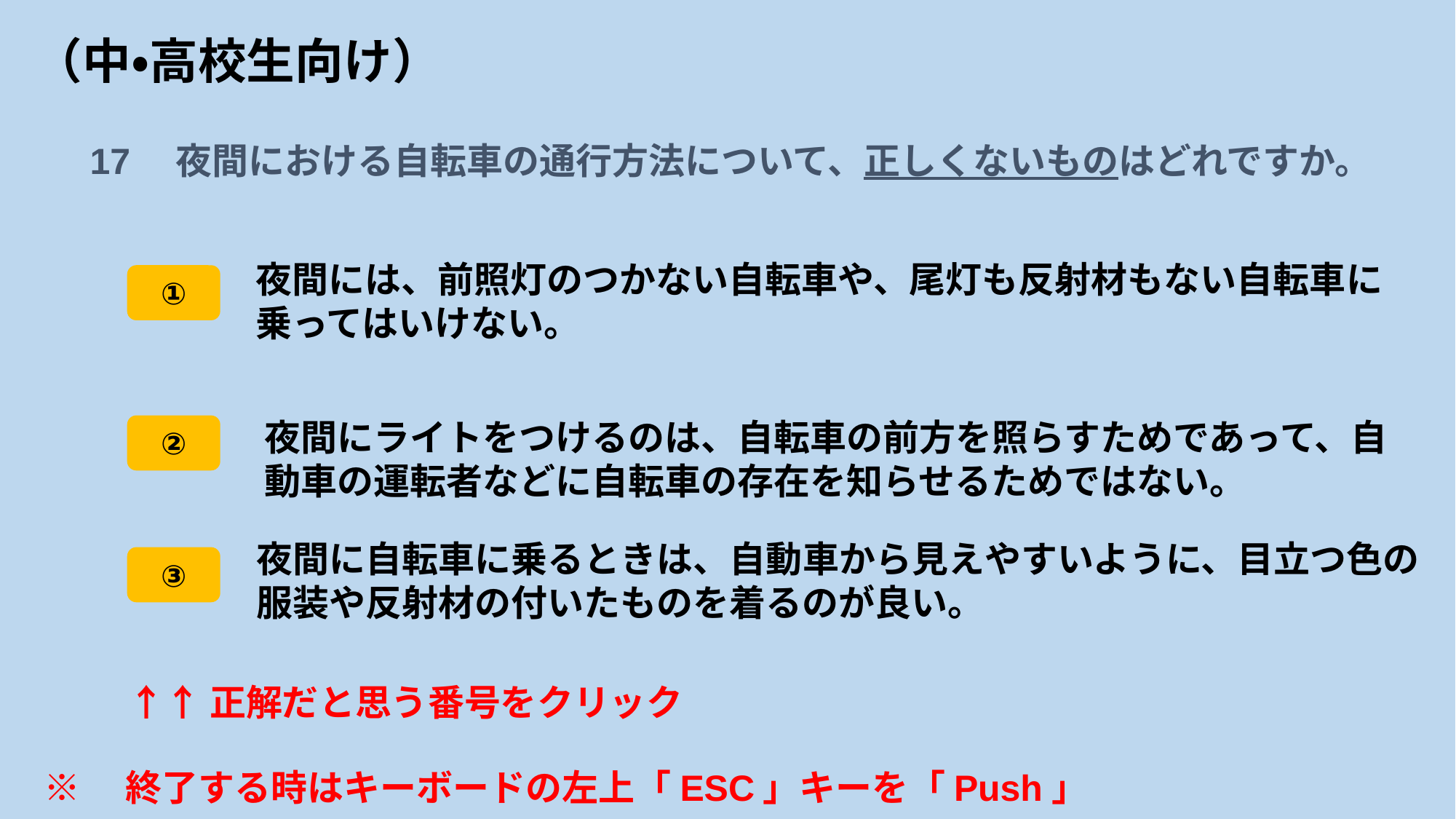

# （中・高校生向け）
17　夜間における自転車の通行方法について、正しくないものはどれですか。
夜間には、前照灯のつかない自転車や、尾灯も反射材もない自転車に乗ってはいけない。
①
夜間にライトをつけるのは、自転車の前方を照らすためであって、自動車の運転者などに自転車の存在を知らせるためではない。
②
夜間に自転車に乗るときは、自動車から見えやすいように、目立つ色の服装や反射材の付いたものを着るのが良い。

③
↑↑正解だと思う番号をクリック
※　終了する時はキーボードの左上「ESC」キーを「Push」